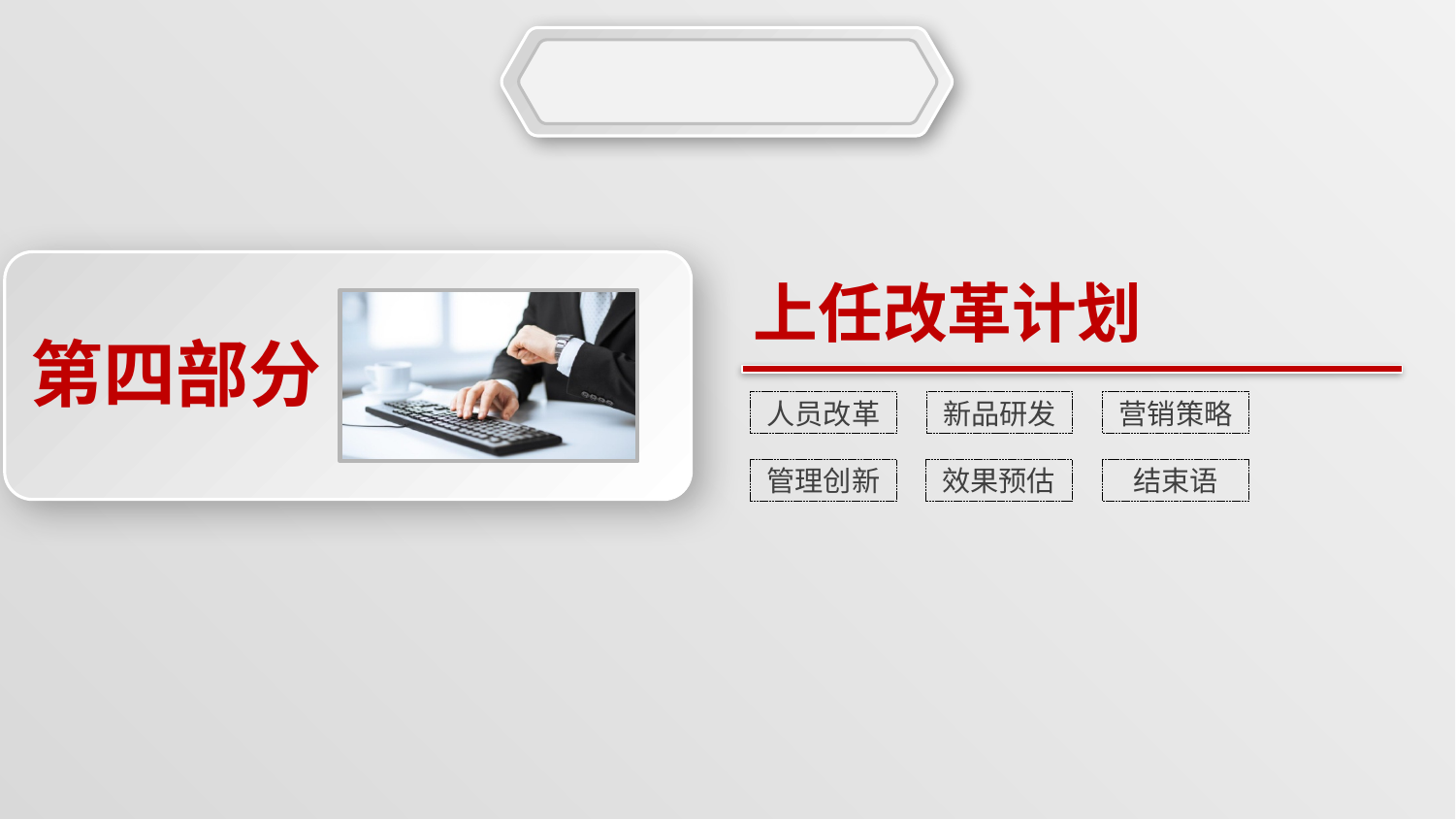

上任改革计划

第四部分

人员改革
新品研发
营销策略
管理创新
效果预估
结束语